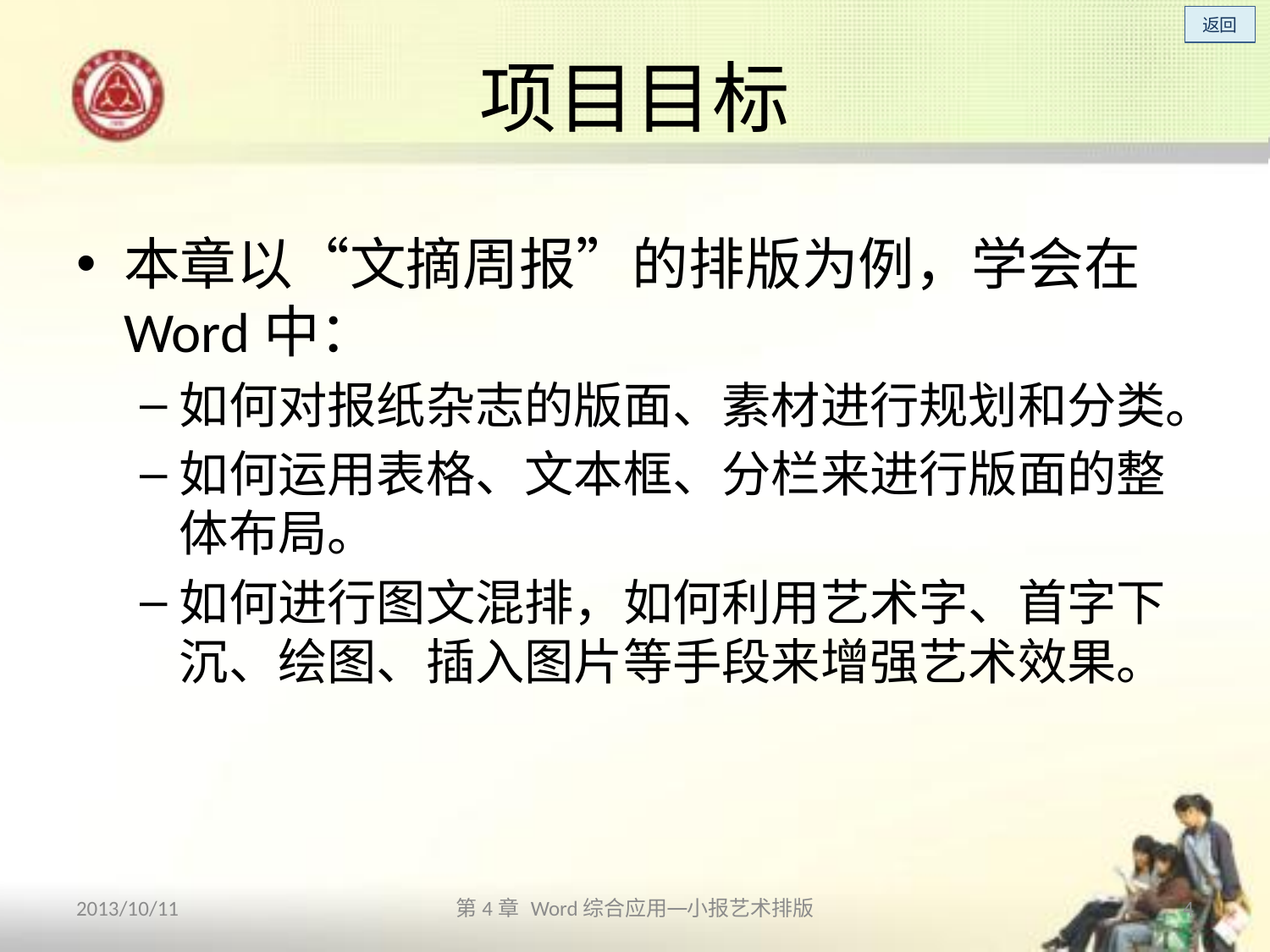

# 项目目标
本章以“文摘周报”的排版为例，学会在Word中：
如何对报纸杂志的版面、素材进行规划和分类。
如何运用表格、文本框、分栏来进行版面的整体布局。
如何进行图文混排，如何利用艺术字、首字下沉、绘图、插入图片等手段来增强艺术效果。
2013/10/11
第4章 Word综合应用—小报艺术排版
4